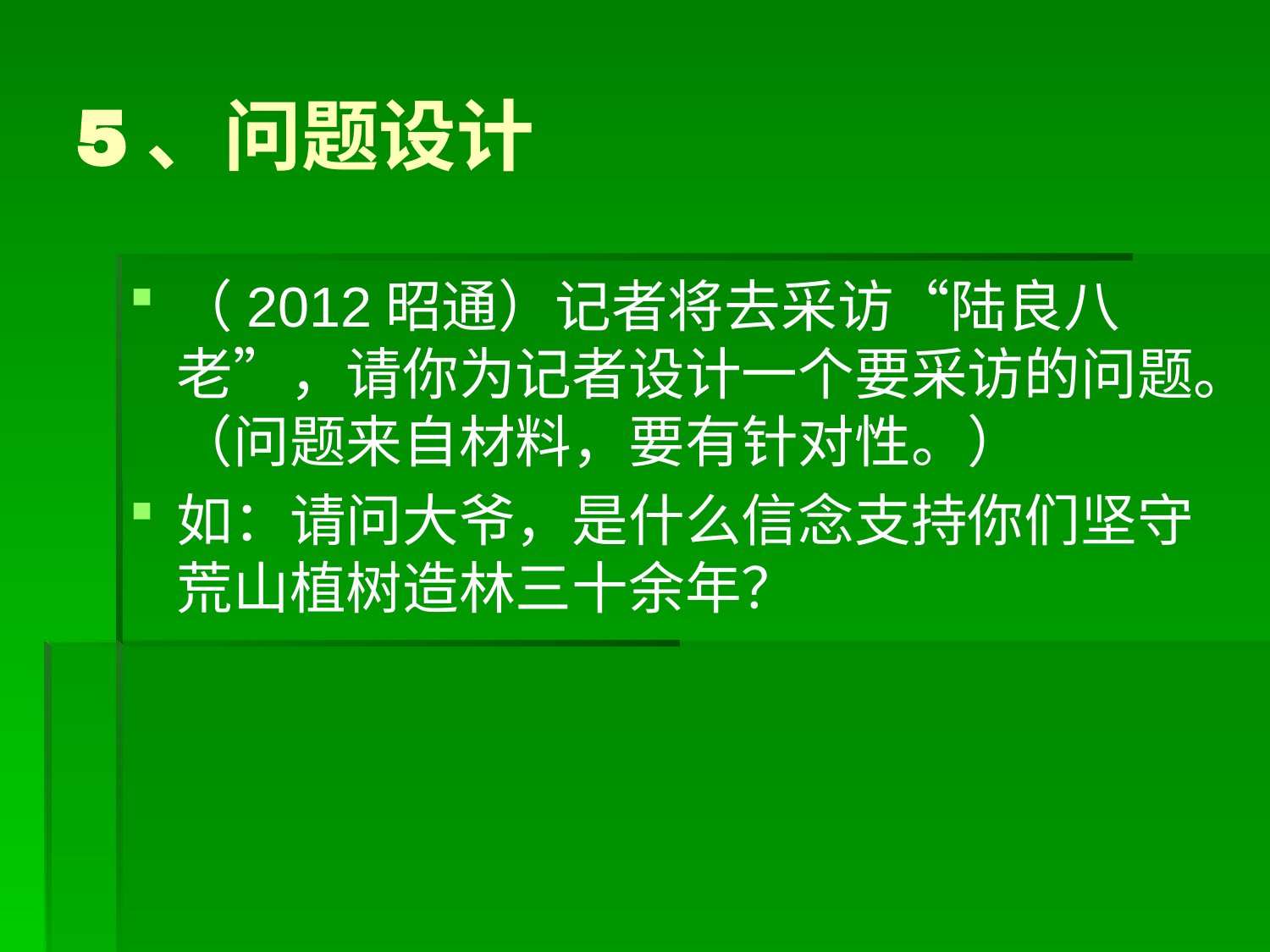

# 5、问题设计
（2012昭通）记者将去采访“陆良八老”，请你为记者设计一个要采访的问题。（问题来自材料，要有针对性。）
如：请问大爷，是什么信念支持你们坚守荒山植树造林三十余年？